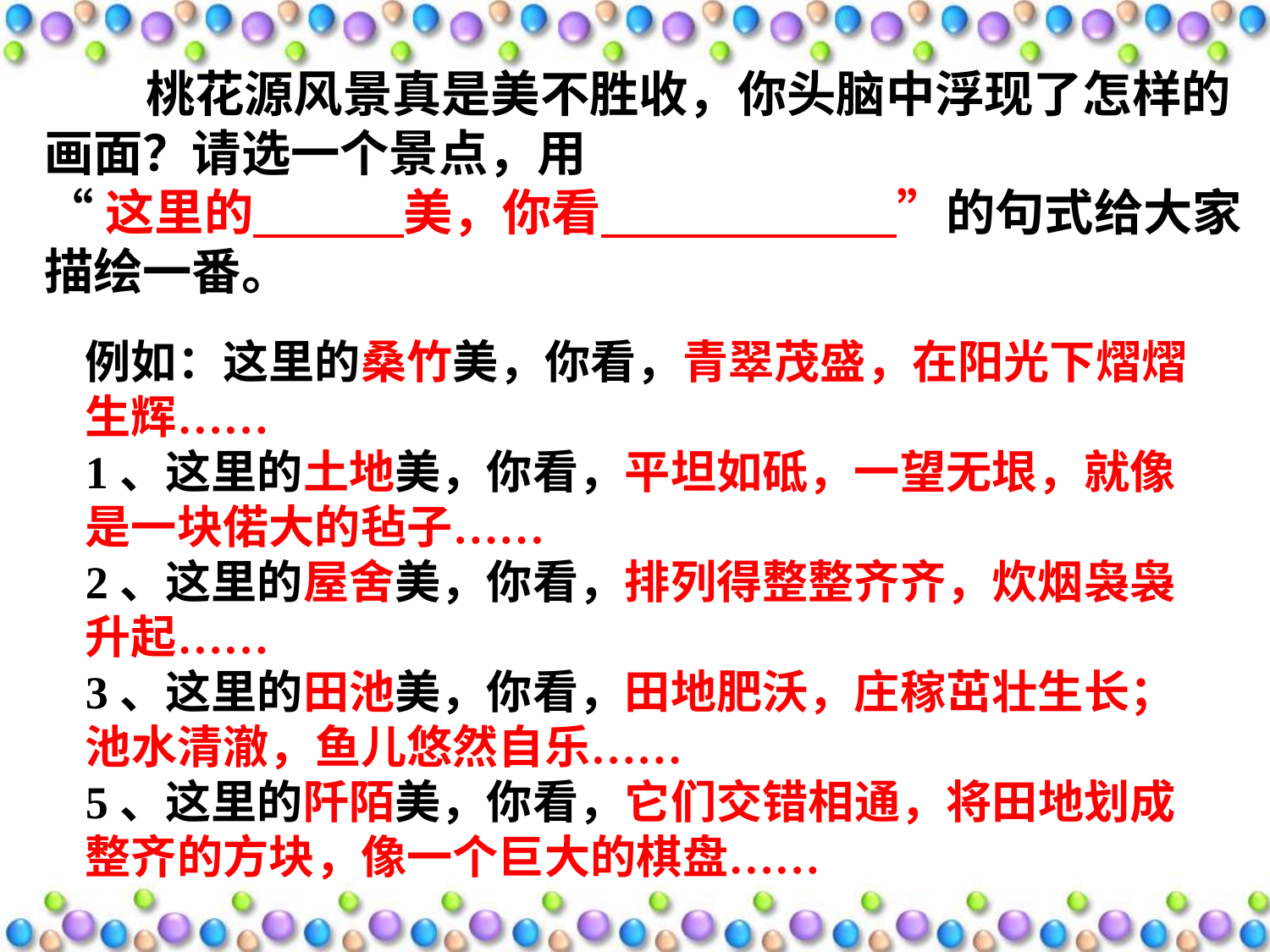

桃花源风景真是美不胜收，你头脑中浮现了怎样的画面？请选一个景点，用
“这里的　         美，你看　　　　　　”的句式给大家描绘一番。
例如：这里的桑竹美，你看，青翠茂盛，在阳光下熠熠生辉……
1、这里的土地美，你看，平坦如砥，一望无垠，就像是一块偌大的毡子……
2、这里的屋舍美，你看，排列得整整齐齐，炊烟袅袅升起……
3、这里的田池美，你看，田地肥沃，庄稼茁壮生长；池水清澈，鱼儿悠然自乐……
5、这里的阡陌美，你看，它们交错相通，将田地划成整齐的方块，像一个巨大的棋盘……